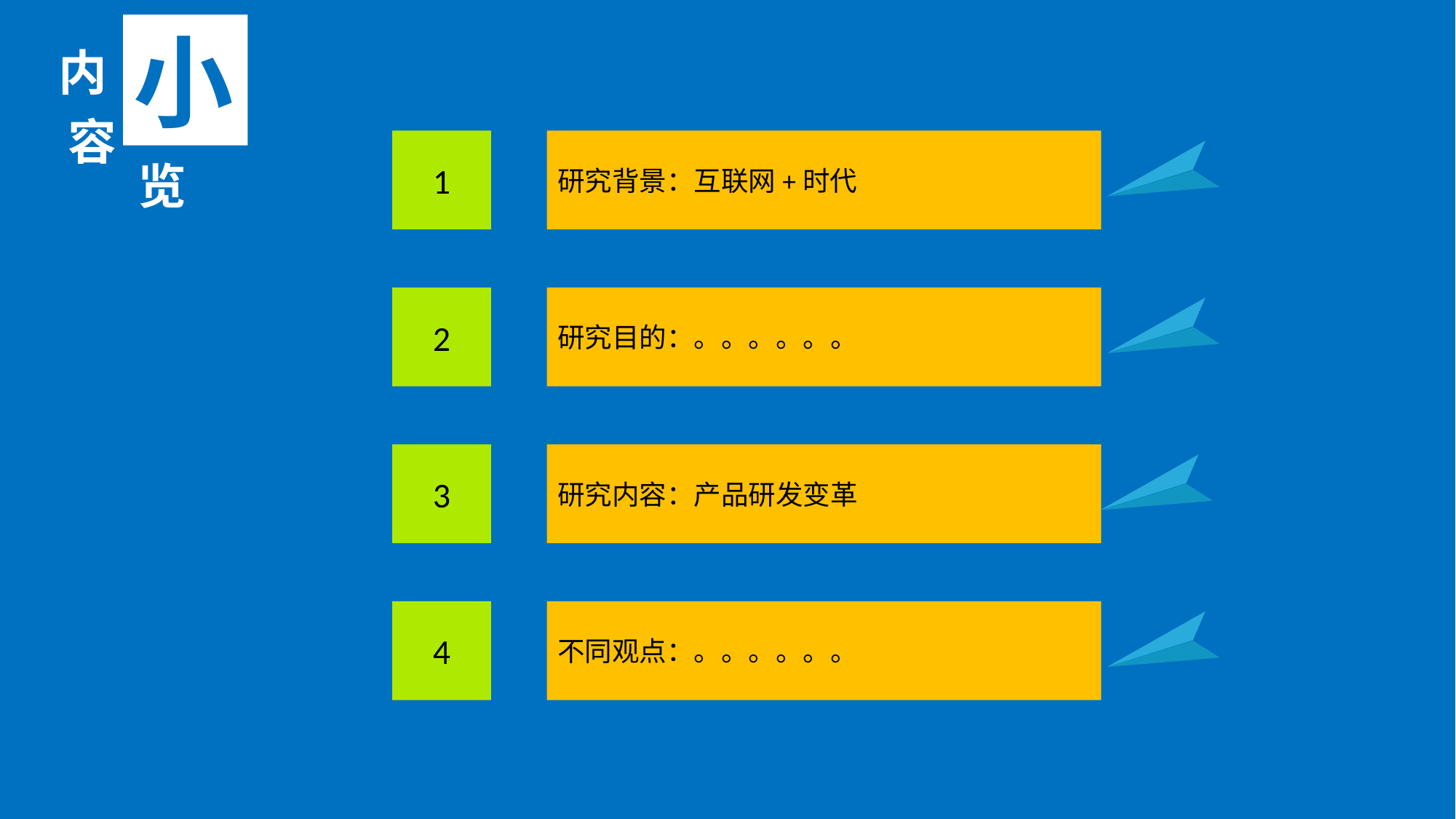

小
内
容
1
研究背景：互联网+时代
览

2
研究目的：。。。。。。

3
研究内容：产品研发变革

4
不同观点：。。。。。。